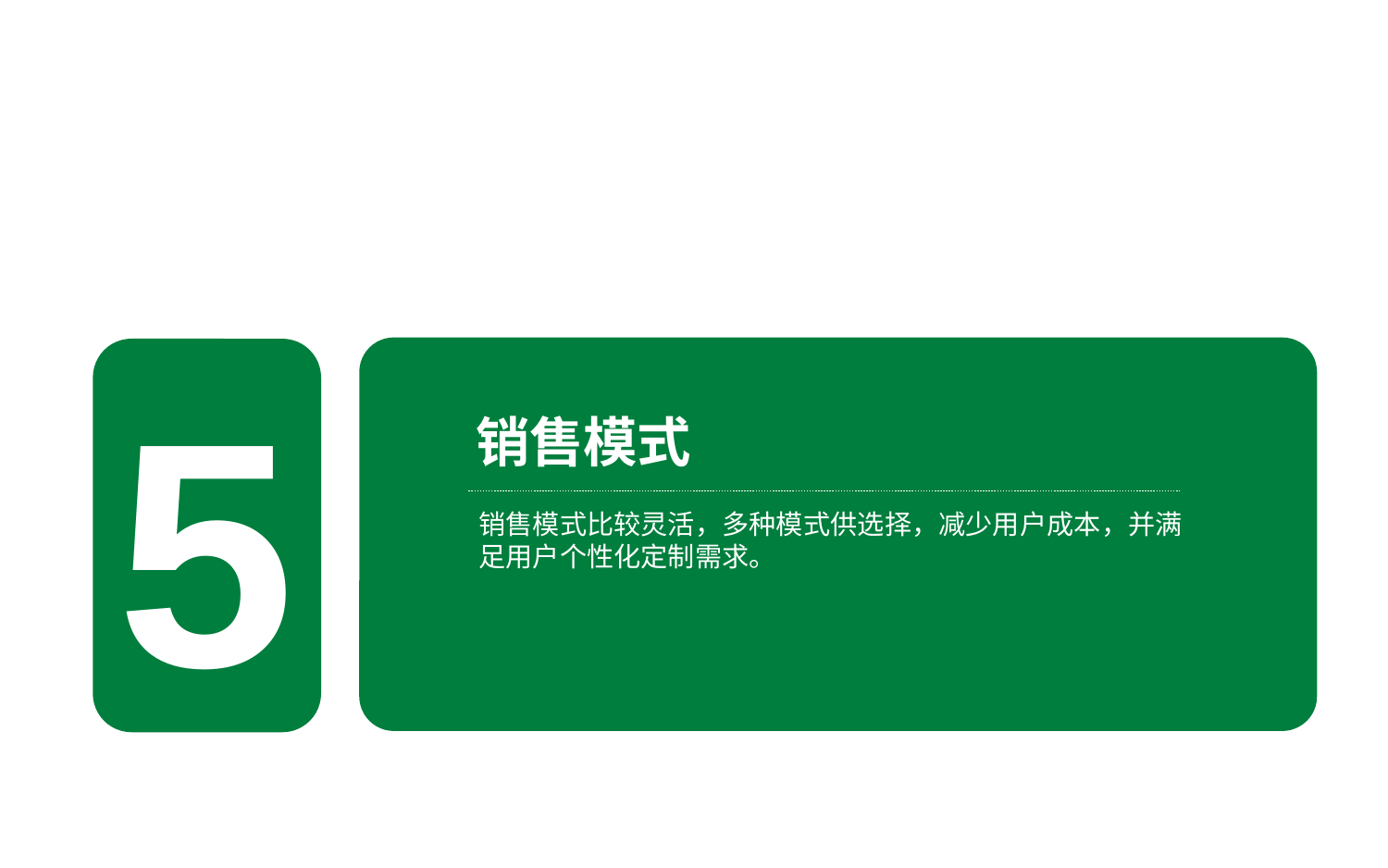

5
销售模式
销售模式比较灵活，多种模式供选择，减少用户成本，并满足用户个性化定制需求。